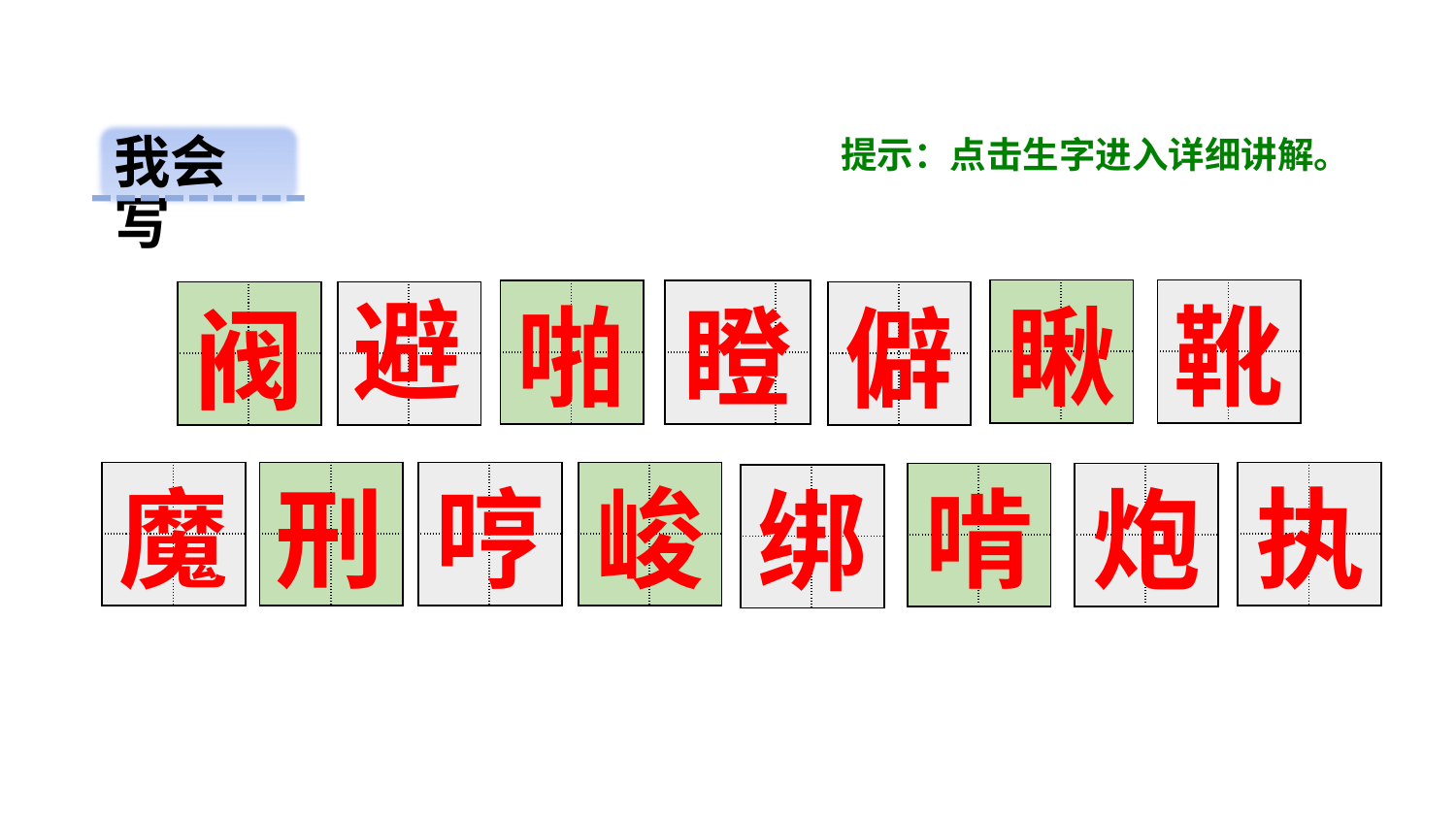

我会写

提示：点击生字进入详细讲解。
避
|  |  |
| --- | --- |
|  |  |
|  |  |
| --- | --- |
|  |  |
|  |  |
| --- | --- |
|  |  |
|  |  |
| --- | --- |
|  |  |
瞅
靴
啪
瞪
|  |  |
| --- | --- |
|  |  |
|  |  |
| --- | --- |
|  |  |
|  |  |
| --- | --- |
|  |  |
僻
阀
|  |  |
| --- | --- |
|  |  |
|  |  |
| --- | --- |
|  |  |
|  |  |
| --- | --- |
|  |  |
|  |  |
| --- | --- |
|  |  |
|  |  |
| --- | --- |
|  |  |
峻
执
|  |  |
| --- | --- |
|  |  |
|  |  |
| --- | --- |
|  |  |
刑
哼
魔
炮
啃
|  |  |
| --- | --- |
|  |  |
绑